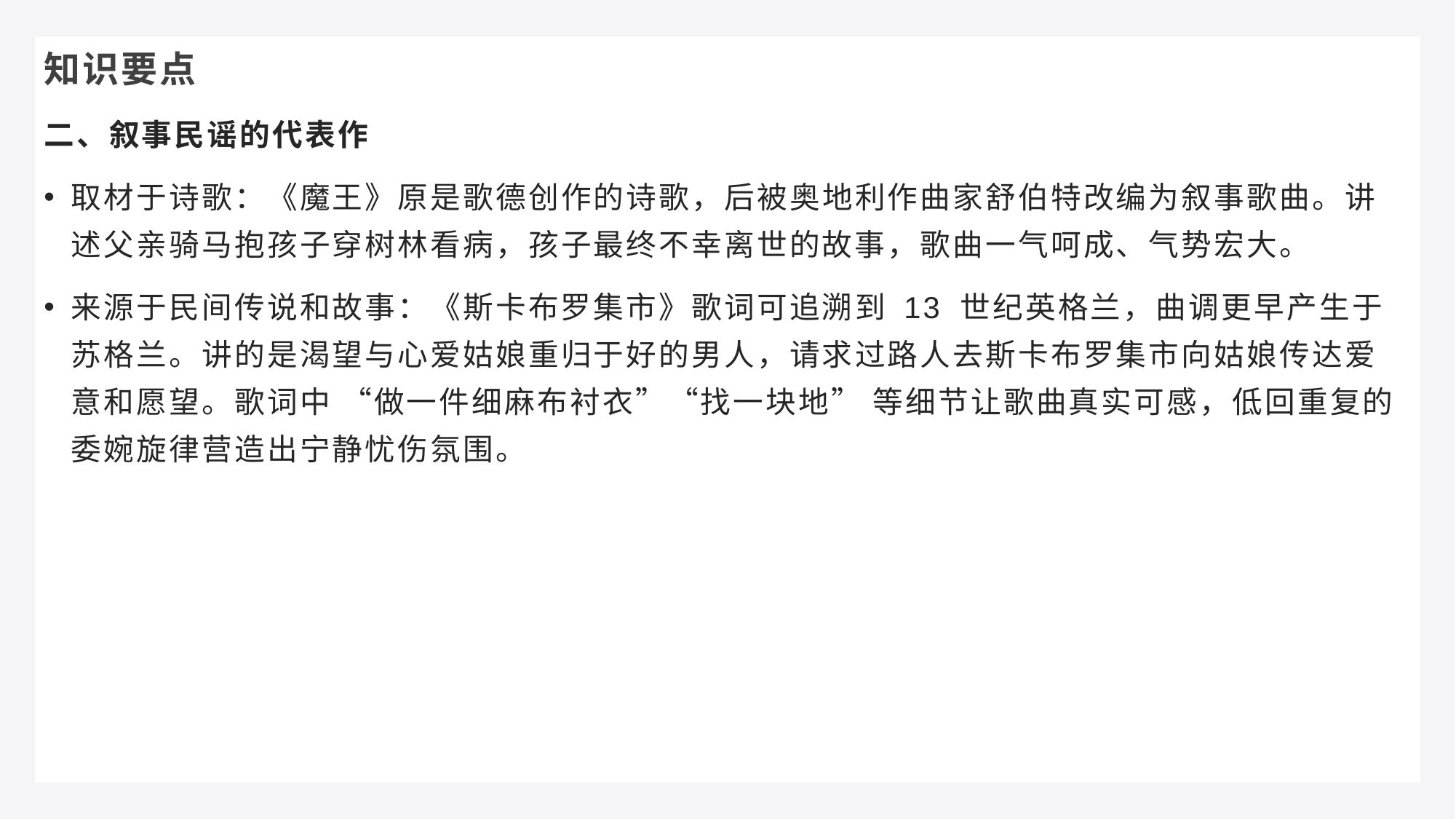

知识要点
二、叙事民谣的代表作
取材于诗歌：《魔王》原是歌德创作的诗歌，后被奥地利作曲家舒伯特改编为叙事歌曲。讲述父亲骑马抱孩子穿树林看病，孩子最终不幸离世的故事，歌曲一气呵成、气势宏大。
来源于民间传说和故事：《斯卡布罗集市》歌词可追溯到 13 世纪英格兰，曲调更早产生于苏格兰。讲的是渴望与心爱姑娘重归于好的男人，请求过路人去斯卡布罗集市向姑娘传达爱意和愿望。歌词中 “做一件细麻布衬衣”“找一块地” 等细节让歌曲真实可感，低回重复的委婉旋律营造出宁静忧伤氛围。